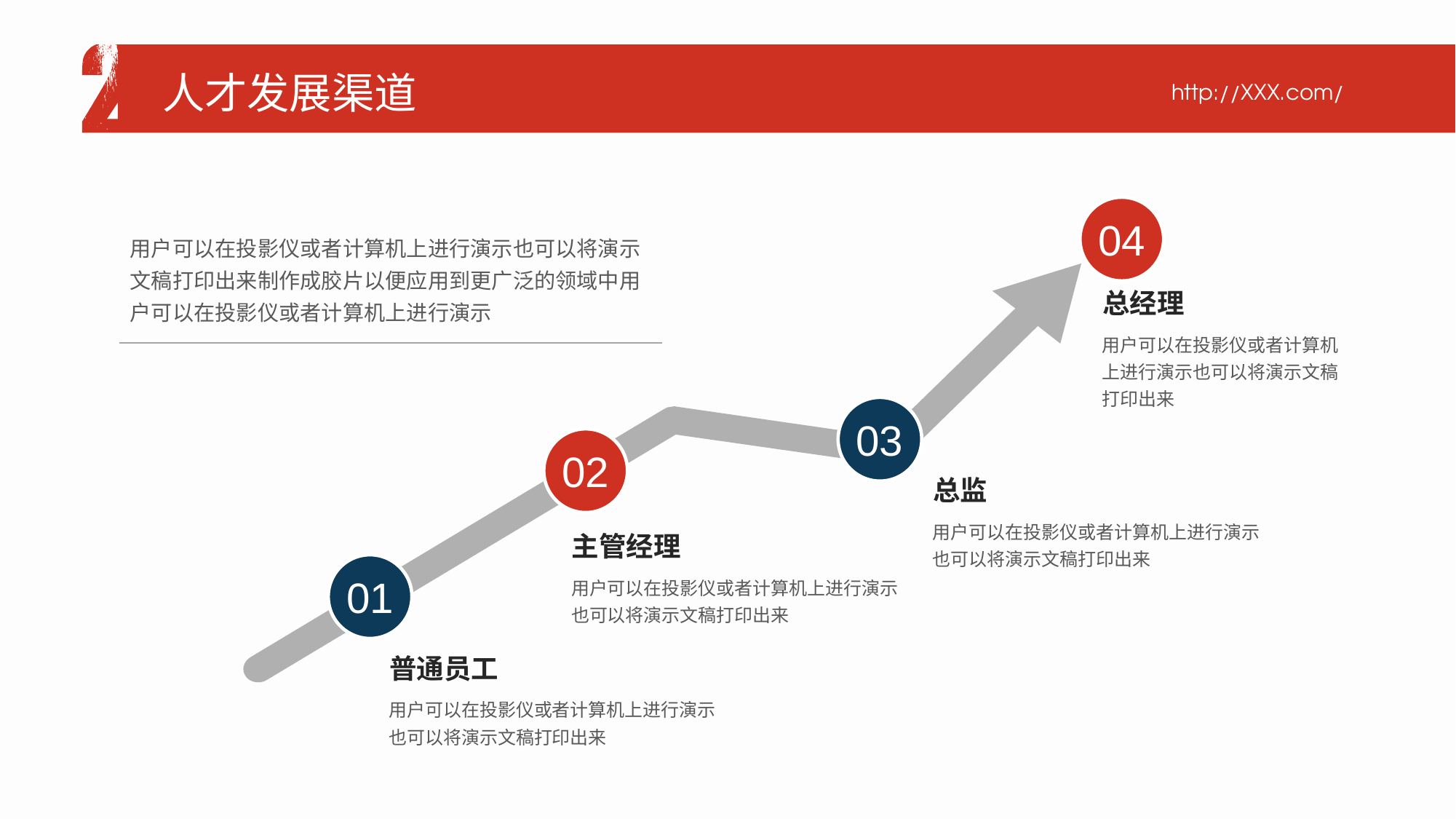

人才发展渠道
http://XXX.com/
04

03
02
01
用户可以在投影仪或者计算机上进行演示也可以将演示文稿打印出来制作成胶片以便应用到更广泛的领域中用户可以在投影仪或者计算机上进行演示
总经理
用户可以在投影仪或者计算机上进行演示也可以将演示文稿打印出来
总监
用户可以在投影仪或者计算机上进行演示也可以将演示文稿打印出来
主管经理
用户可以在投影仪或者计算机上进行演示也可以将演示文稿打印出来
普通员工
用户可以在投影仪或者计算机上进行演示也可以将演示文稿打印出来